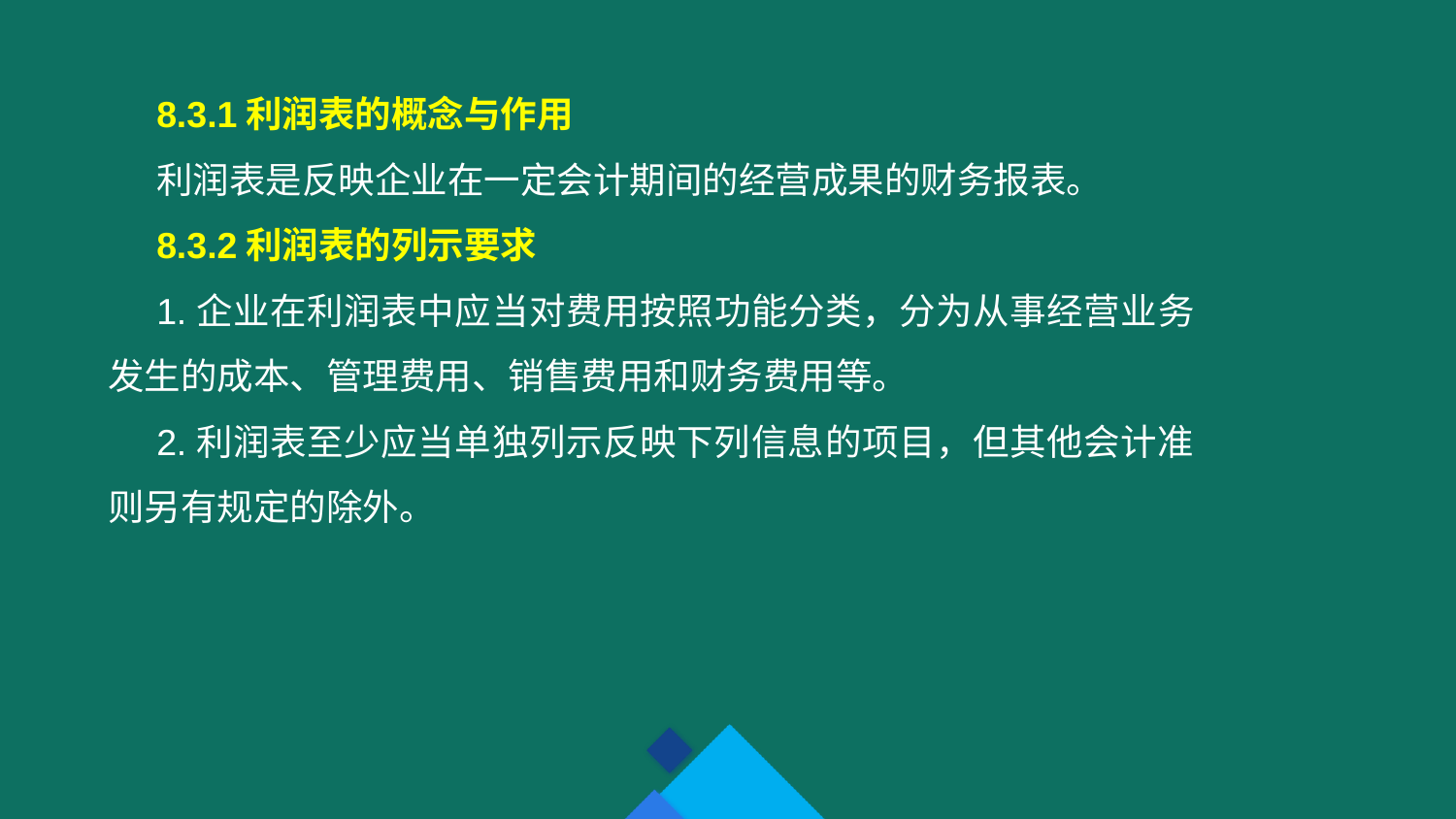

8.3.1利润表的概念与作用
利润表是反映企业在一定会计期间的经营成果的财务报表。
8.3.2利润表的列示要求
1.企业在利润表中应当对费用按照功能分类，分为从事经营业务发生的成本、管理费用、销售费用和财务费用等。
2.利润表至少应当单独列示反映下列信息的项目，但其他会计准则另有规定的除外。